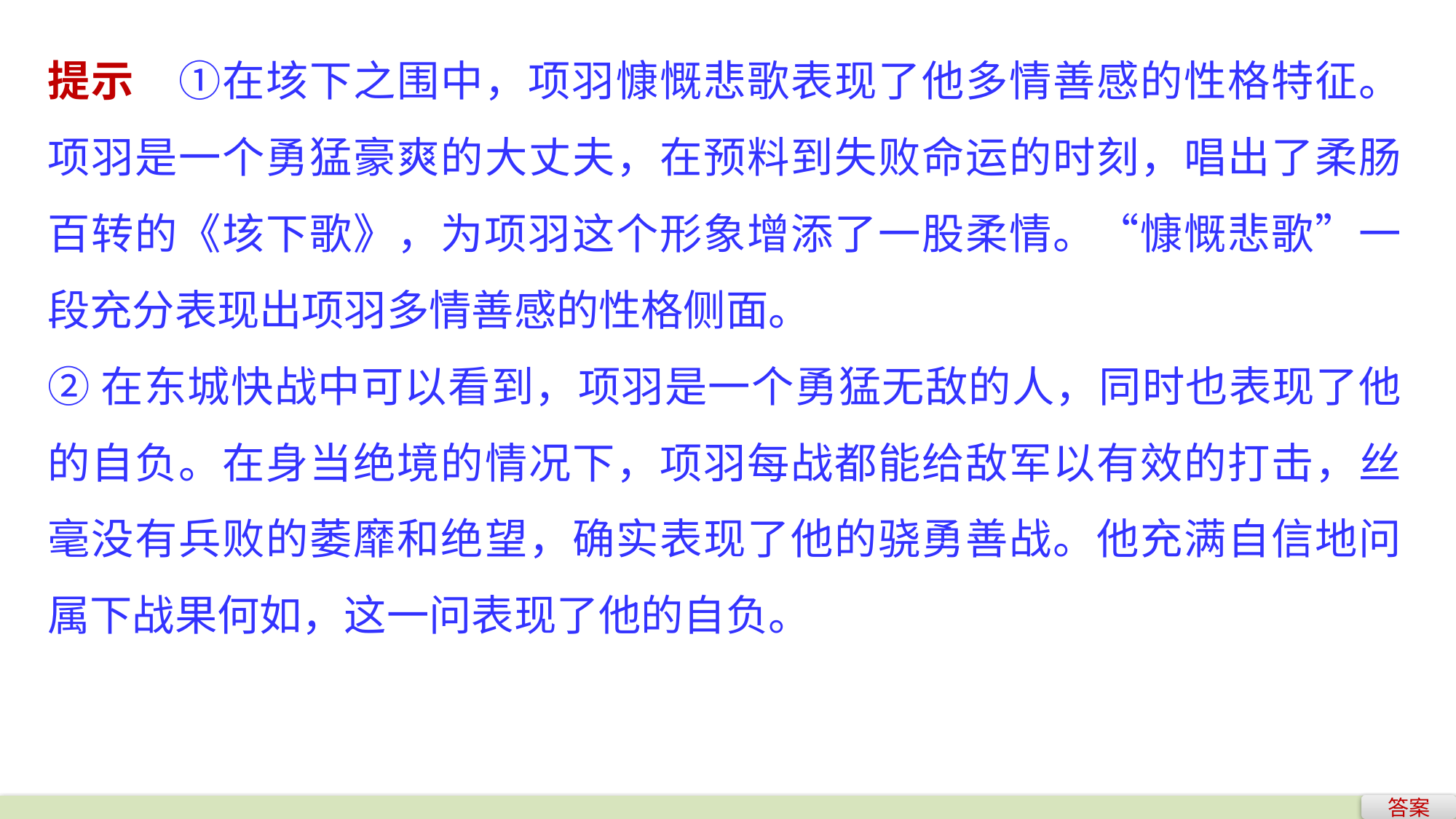

提示　①在垓下之围中，项羽慷慨悲歌表现了他多情善感的性格特征。项羽是一个勇猛豪爽的大丈夫，在预料到失败命运的时刻，唱出了柔肠百转的《垓下歌》，为项羽这个形象增添了一股柔情。“慷慨悲歌”一段充分表现出项羽多情善感的性格侧面。
②在东城快战中可以看到，项羽是一个勇猛无敌的人，同时也表现了他的自负。在身当绝境的情况下，项羽每战都能给敌军以有效的打击，丝毫没有兵败的萎靡和绝望，确实表现了他的骁勇善战。他充满自信地问属下战果何如，这一问表现了他的自负。
答案